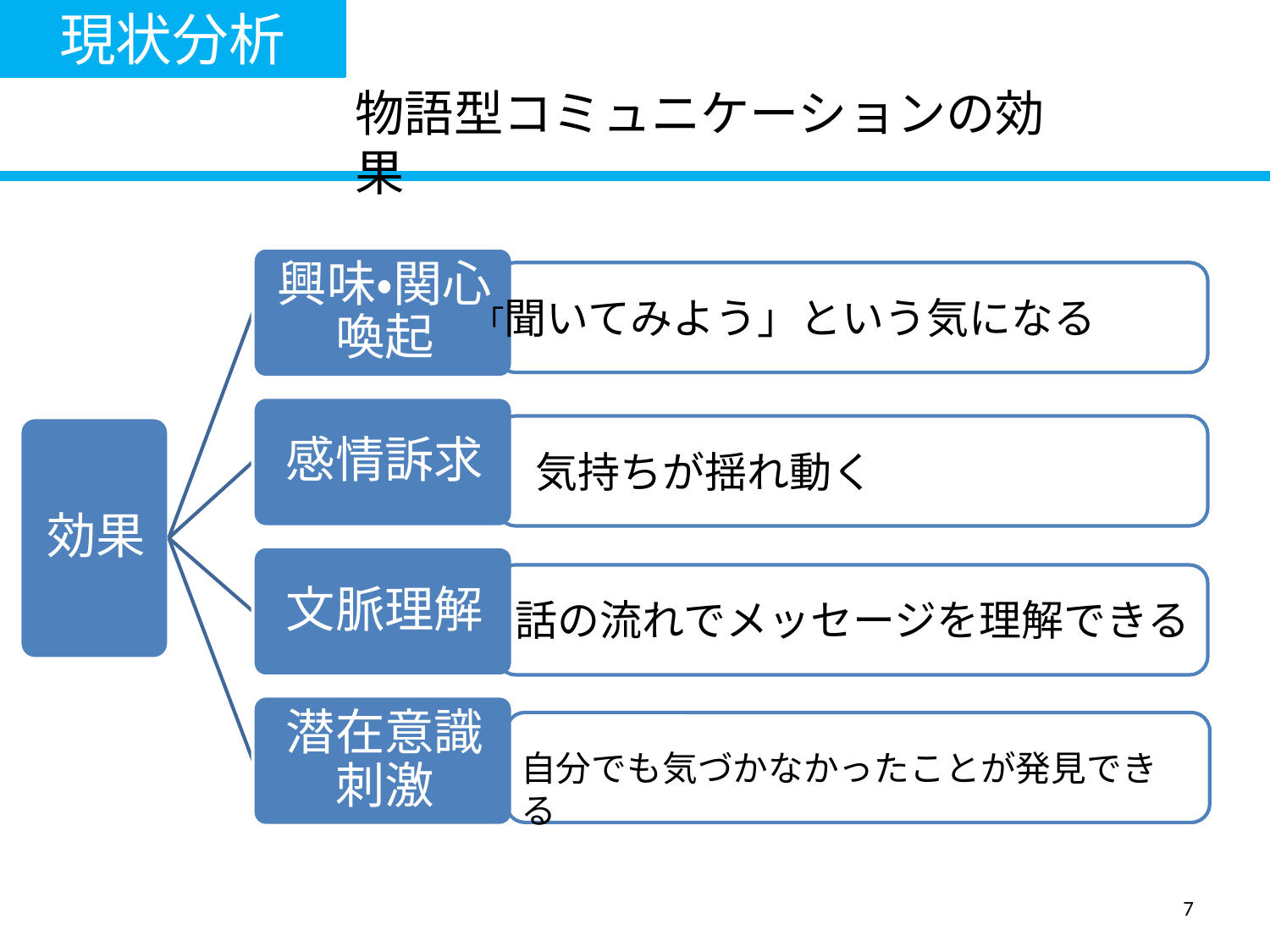

現状分析
物語型コミュニケーションの効果
効果

興味・関心喚起

感情訴求

文脈理解

潜在意識刺激

「聞いてみよう」という気になる

気持ちが揺れ動く

話の流れでメッセージを理解できる

自分でも気づかなかったことが発見できる
7